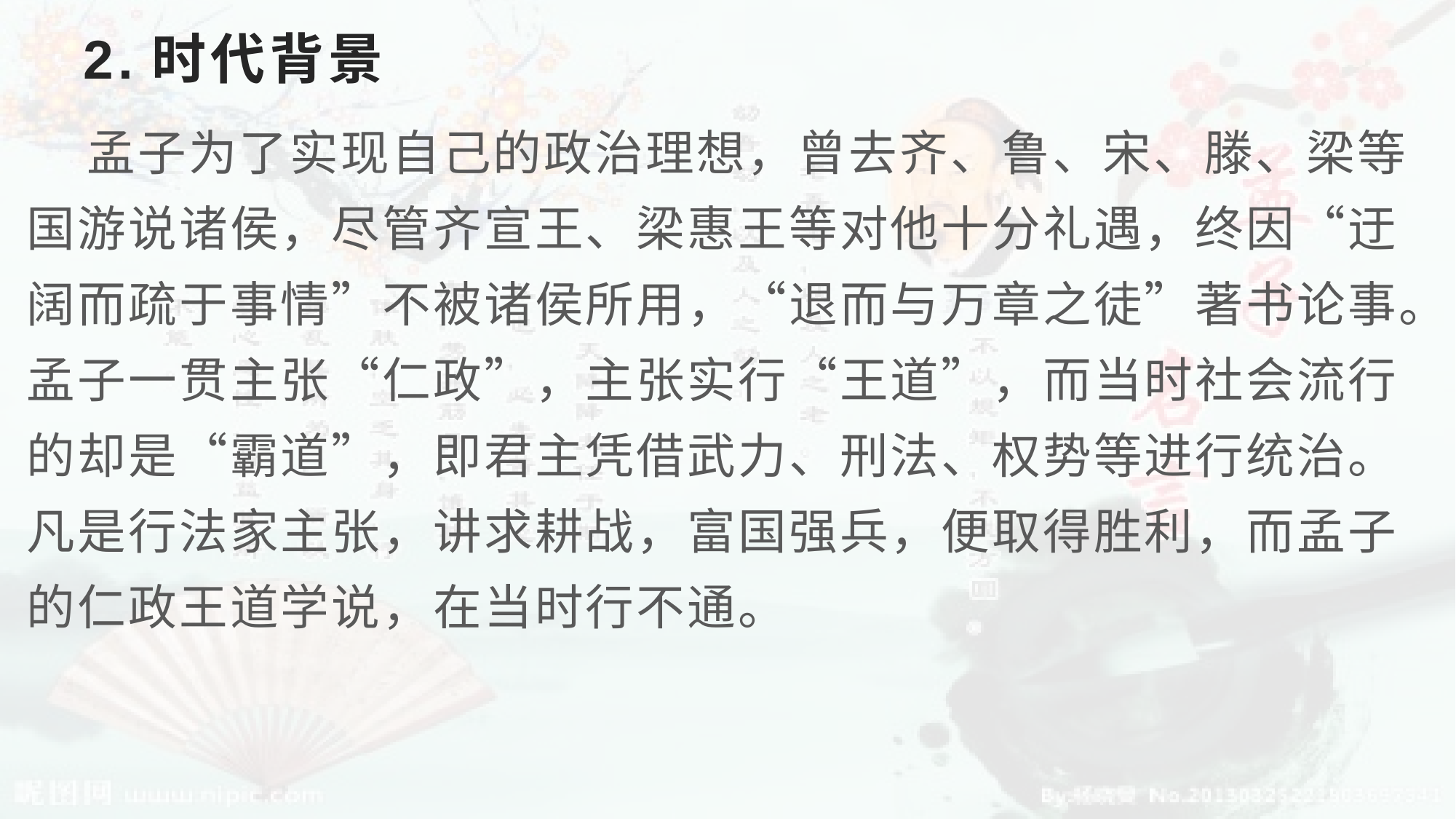

# 2.时代背景
    孟子为了实现自己的政治理想，曾去齐、鲁、宋、滕、梁等国游说诸侯，尽管齐宣王、梁惠王等对他十分礼遇，终因“迂阔而疏于事情”不被诸侯所用，“退而与万章之徒”著书论事。孟子一贯主张“仁政”，主张实行“王道”，而当时社会流行的却是“霸道”，即君主凭借武力、刑法、权势等进行统治。凡是行法家主张，讲求耕战，富国强兵，便取得胜利，而孟子的仁政王道学说，在当时行不通。